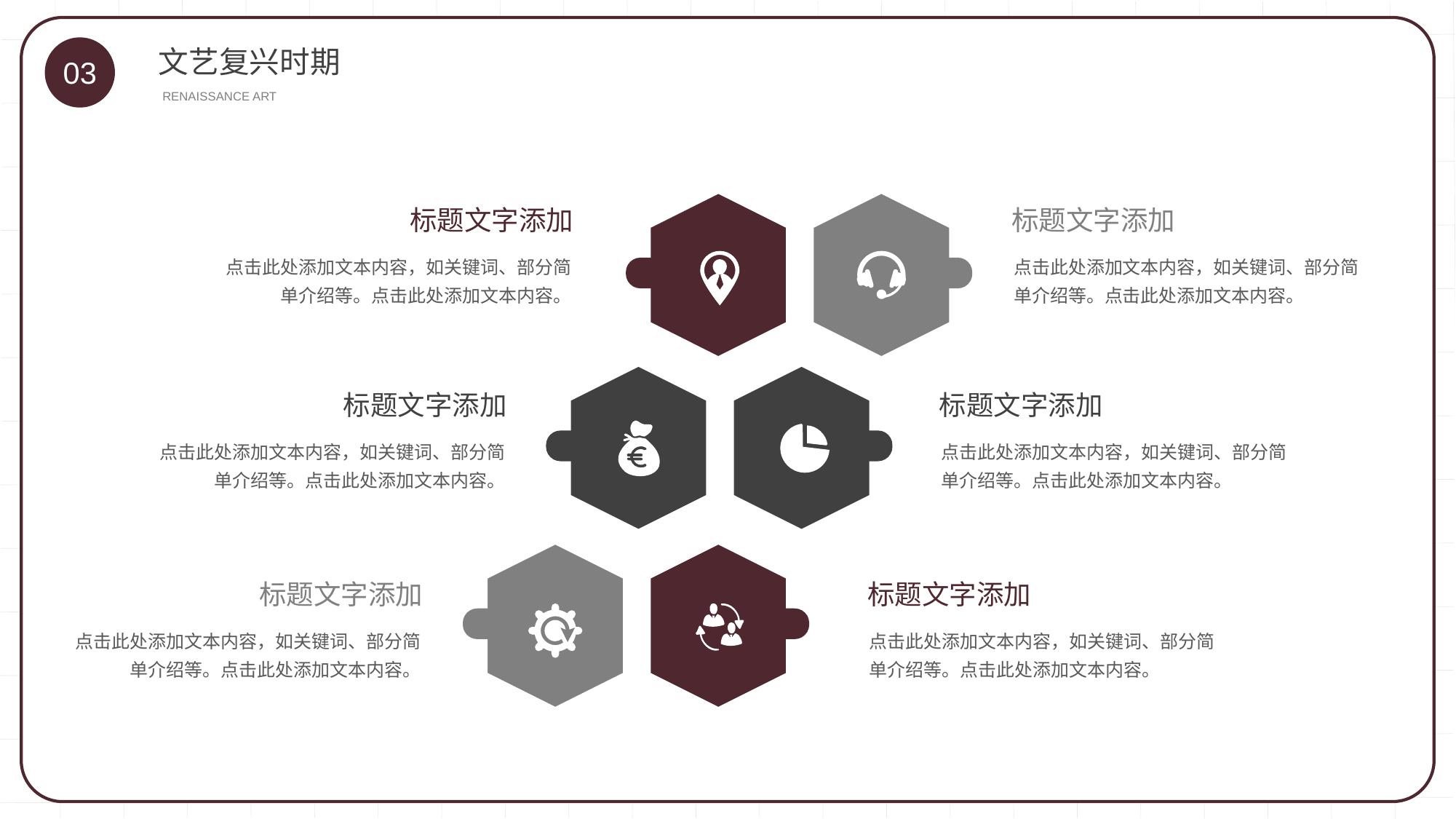

文艺复兴时期
03
RENAISSANCE ART
标题文字添加
标题文字添加

点击此处添加文本内容，如关键词、部分简单介绍等。点击此处添加文本内容。
点击此处添加文本内容，如关键词、部分简单介绍等。点击此处添加文本内容。

标题文字添加
标题文字添加

点击此处添加文本内容，如关键词、部分简单介绍等。点击此处添加文本内容。
点击此处添加文本内容，如关键词、部分简单介绍等。点击此处添加文本内容。

标题文字添加
标题文字添加

点击此处添加文本内容，如关键词、部分简单介绍等。点击此处添加文本内容。
点击此处添加文本内容，如关键词、部分简单介绍等。点击此处添加文本内容。